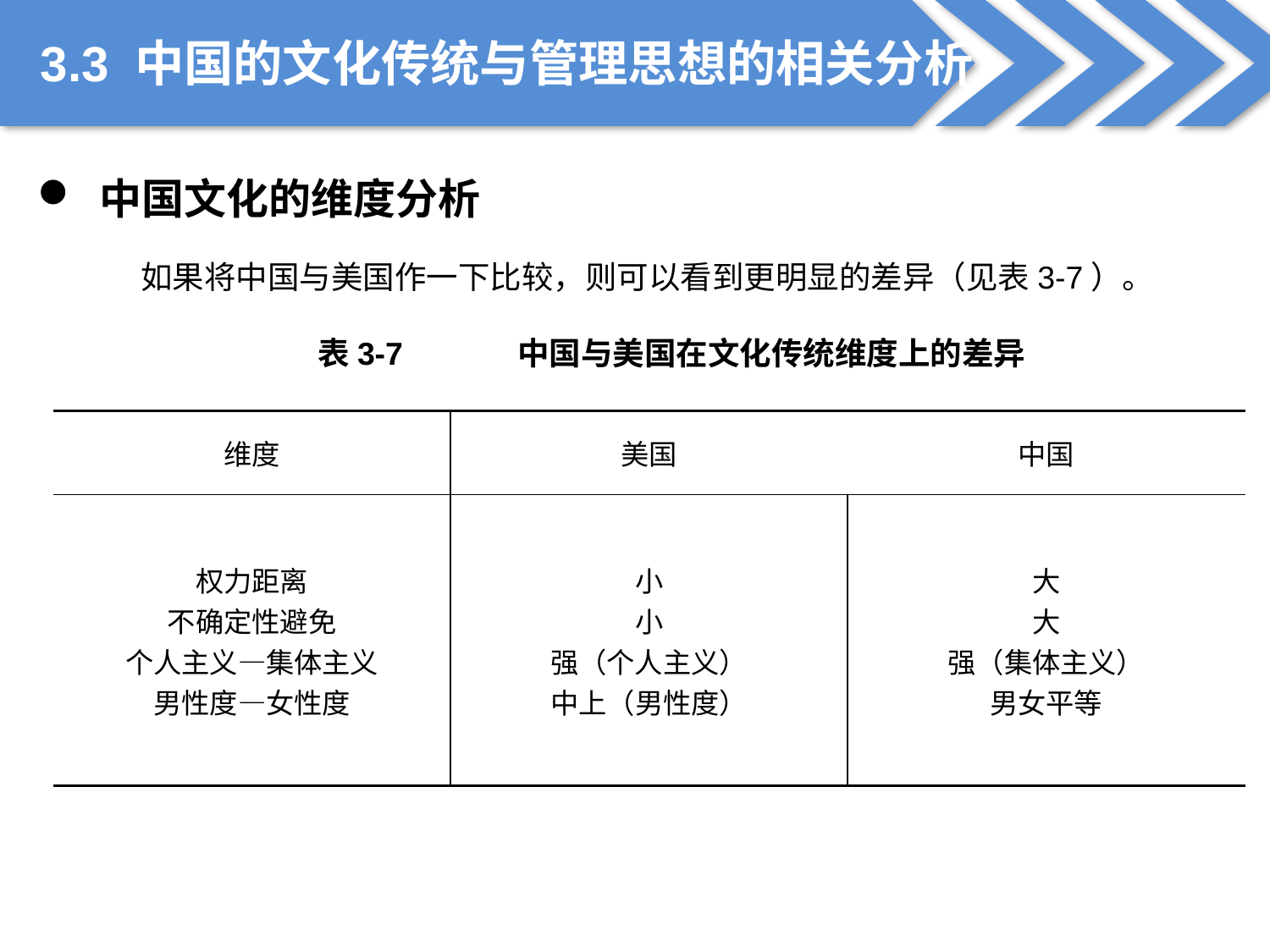

3.3 中国的文化传统与管理思想的相关分析
 中国文化的维度分析
如果将中国与美国作一下比较，则可以看到更明显的差异（见表3-7）。

表3-7            中国与美国在文化传统维度上的差异
| 维度 | 美国 | 中国 |
| --- | --- | --- |
| 权力距离 不确定性避免 个人主义—集体主义 男性度—女性度 | 小 小 强（个人主义） 中上（男性度） | 大 大 强（集体主义） 男女平等 |